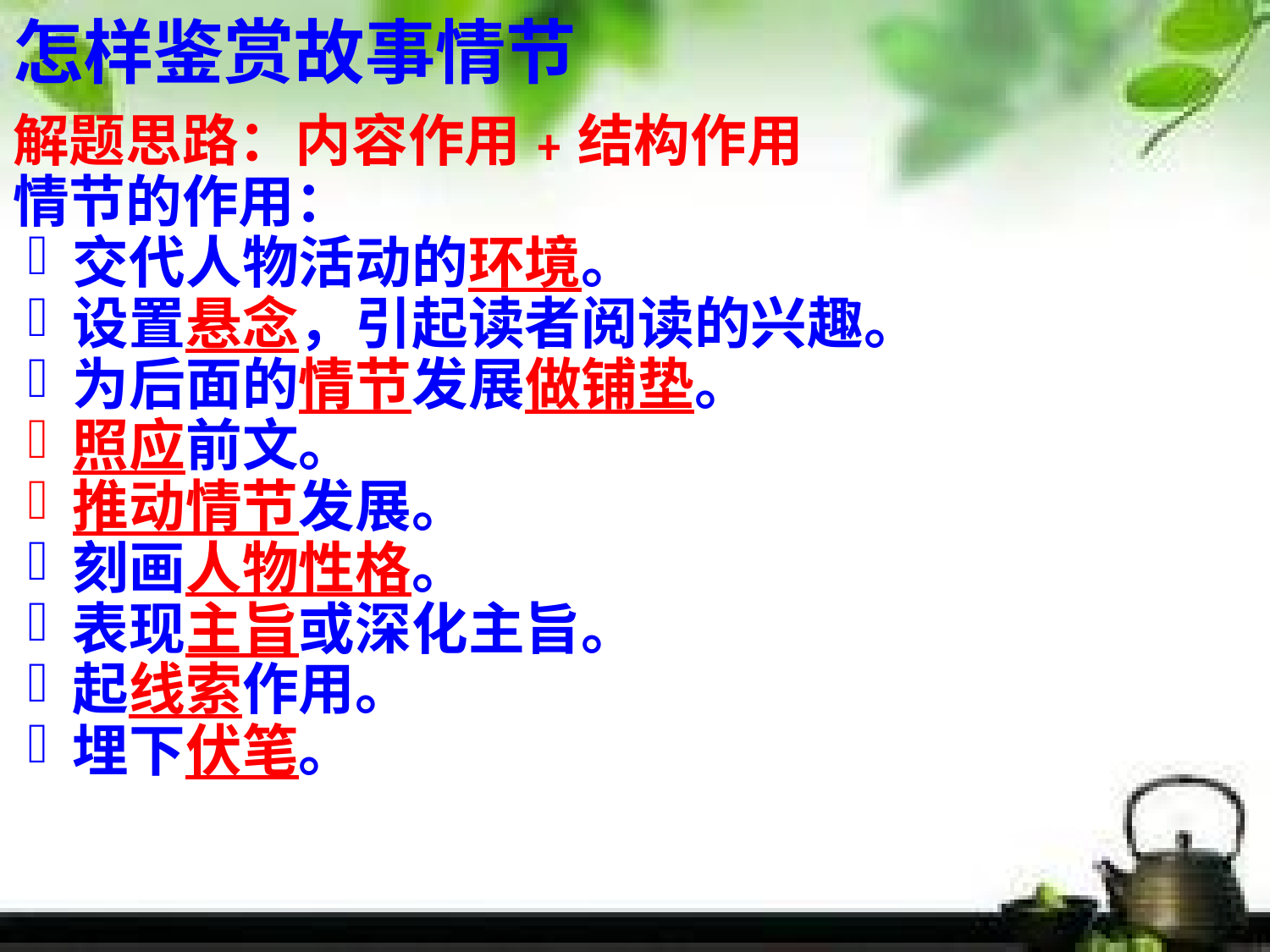

怎样鉴赏故事情节
解题思路：内容作用﹢结构作用
情节的作用：
交代人物活动的环境。
设置悬念，引起读者阅读的兴趣。
为后面的情节发展做铺垫。
照应前文。
推动情节发展。
刻画人物性格。
表现主旨或深化主旨。
起线索作用。
埋下伏笔。